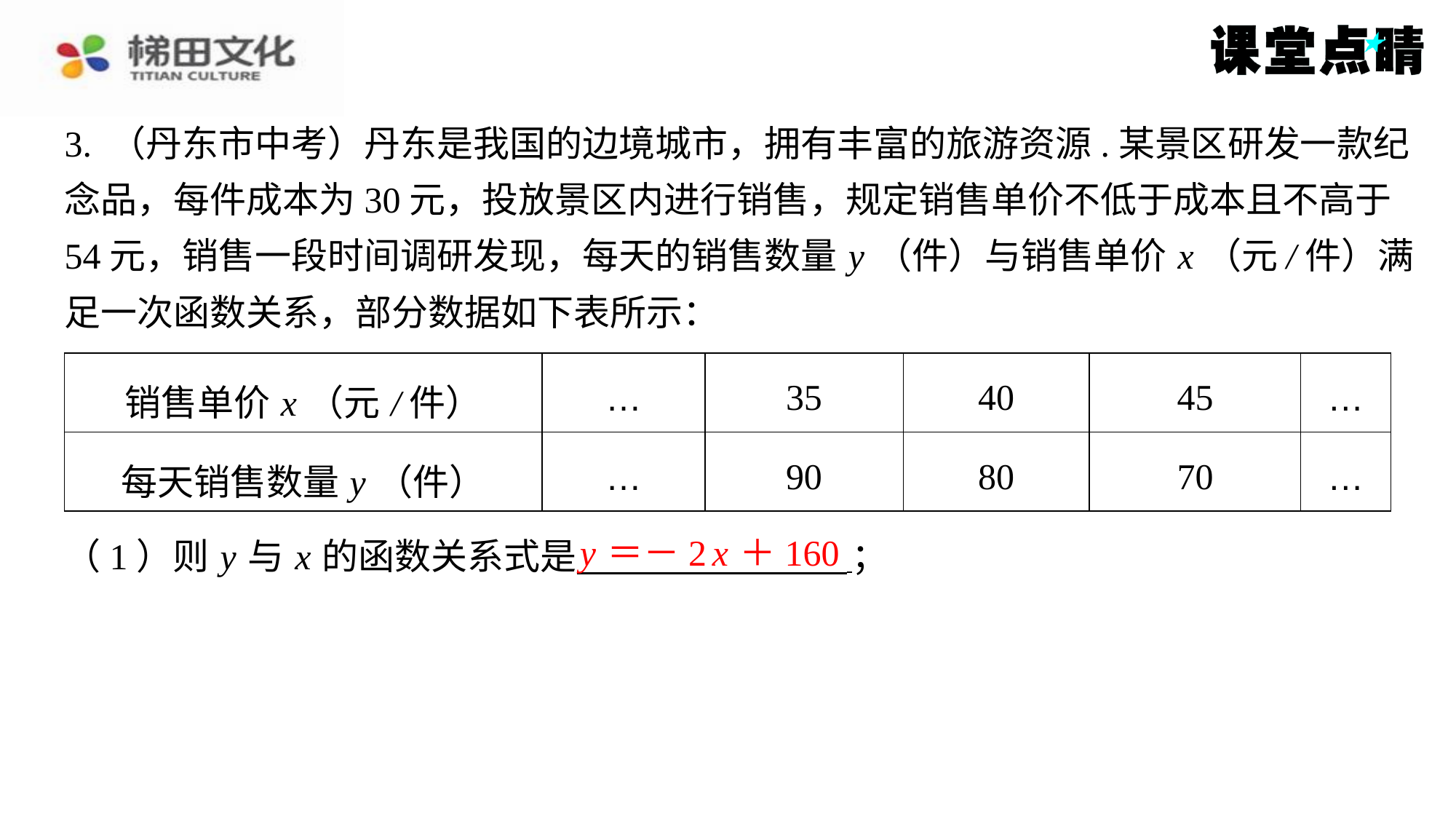

3. （丹东市中考）丹东是我国的边境城市，拥有丰富的旅游资源.某景区研发一款纪
念品，每件成本为30元，投放景区内进行销售，规定销售单价不低于成本且不高于
54元，销售一段时间调研发现，每天的销售数量 y （件）与销售单价 x （元/件）满
足一次函数关系，部分数据如下表所示：
| 销售单价 x （元/件） | … | 35 | 40 | 45 | … |
| --- | --- | --- | --- | --- | --- |
| 每天销售数量 y （件） | … | 90 | 80 | 70 | … |
y ＝－2 x ＋160
（1）则 y 与 x 的函数关系式是                                         ⁠；